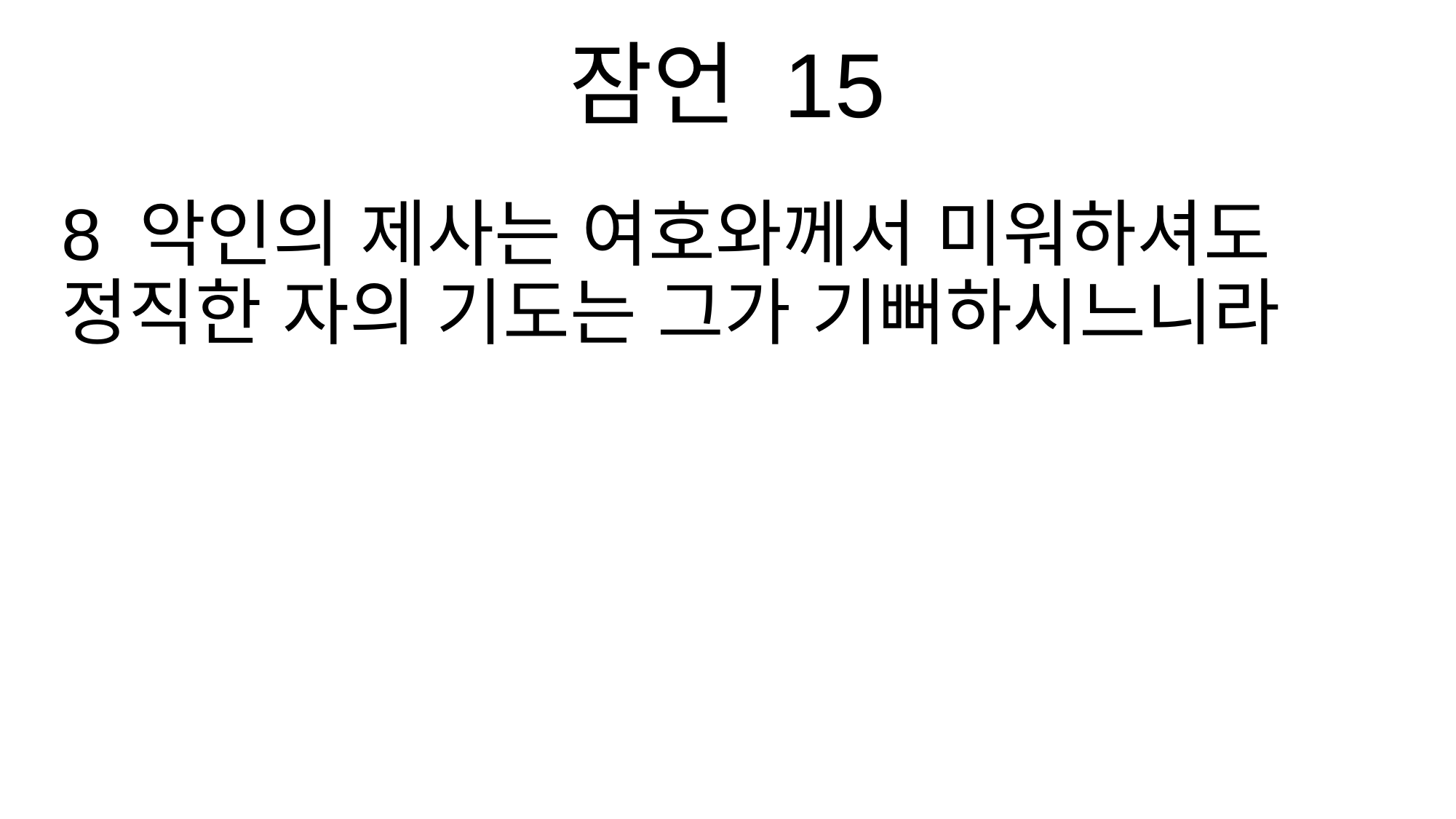

잠언 15
8 악인의 제사는 여호와께서 미워하셔도 정직한 자의 기도는 그가 기뻐하시느니라